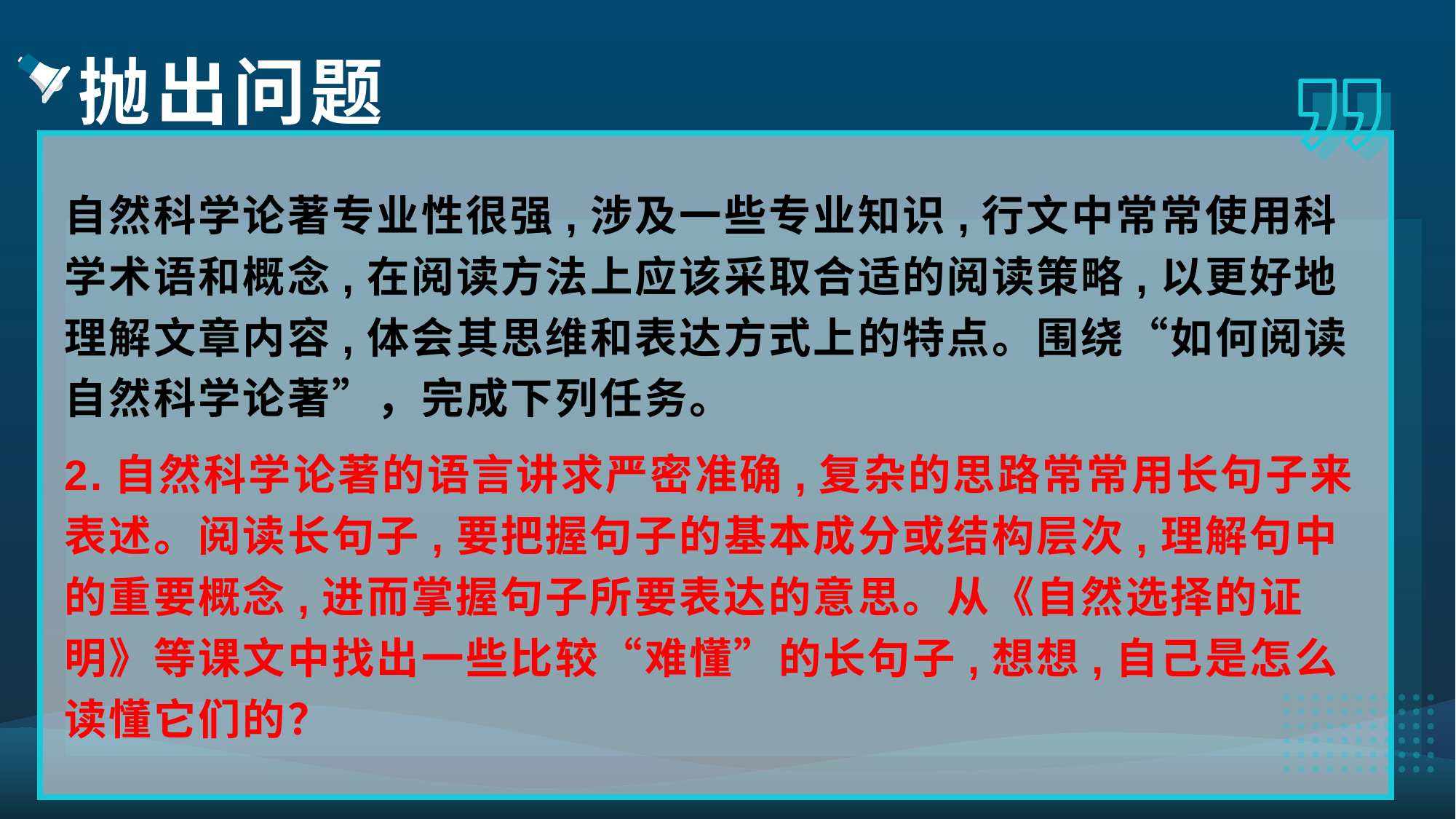

抛出问题

自然科学论著专业性很强,涉及一些专业知识,行文中常常使用科学术语和概念,在阅读方法上应该采取合适的阅读策略,以更好地理解文章内容,体会其思维和表达方式上的特点。围绕“如何阅读自然科学论著”，完成下列任务。
2.自然科学论著的语言讲求严密准确,复杂的思路常常用长句子来表述。阅读长句子,要把握句子的基本成分或结构层次,理解句中的重要概念,进而掌握句子所要表达的意思。从《自然选择的证明》等课文中找出一些比较“难懂”的长句子,想想,自己是怎么读懂它们的？